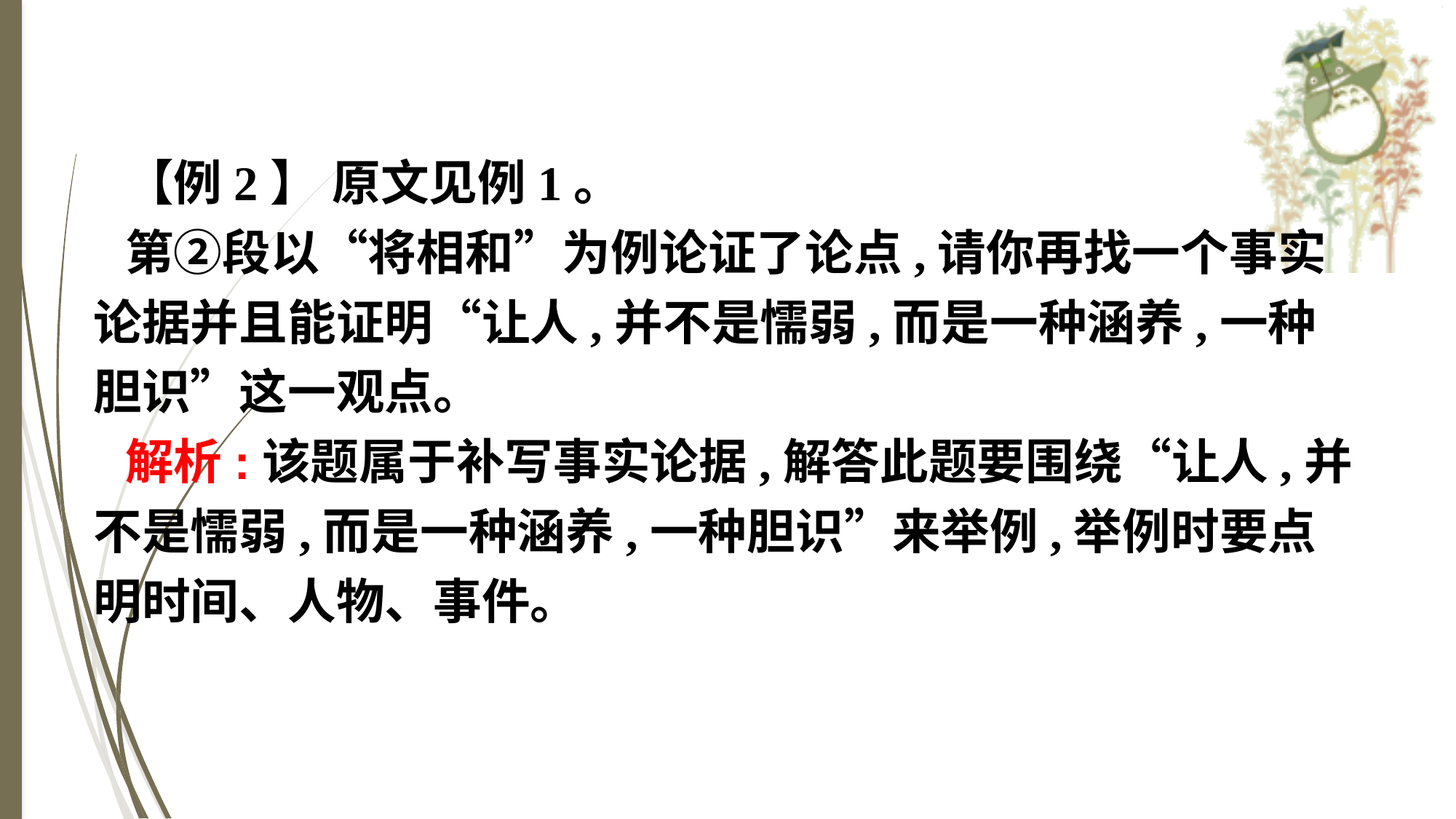

【例2】 原文见例1。
第②段以“将相和”为例论证了论点,请你再找一个事实论据并且能证明“让人,并不是懦弱,而是一种涵养,一种胆识”这一观点。
解析:该题属于补写事实论据,解答此题要围绕“让人,并不是懦弱,而是一种涵养,一种胆识”来举例,举例时要点明时间、人物、事件。